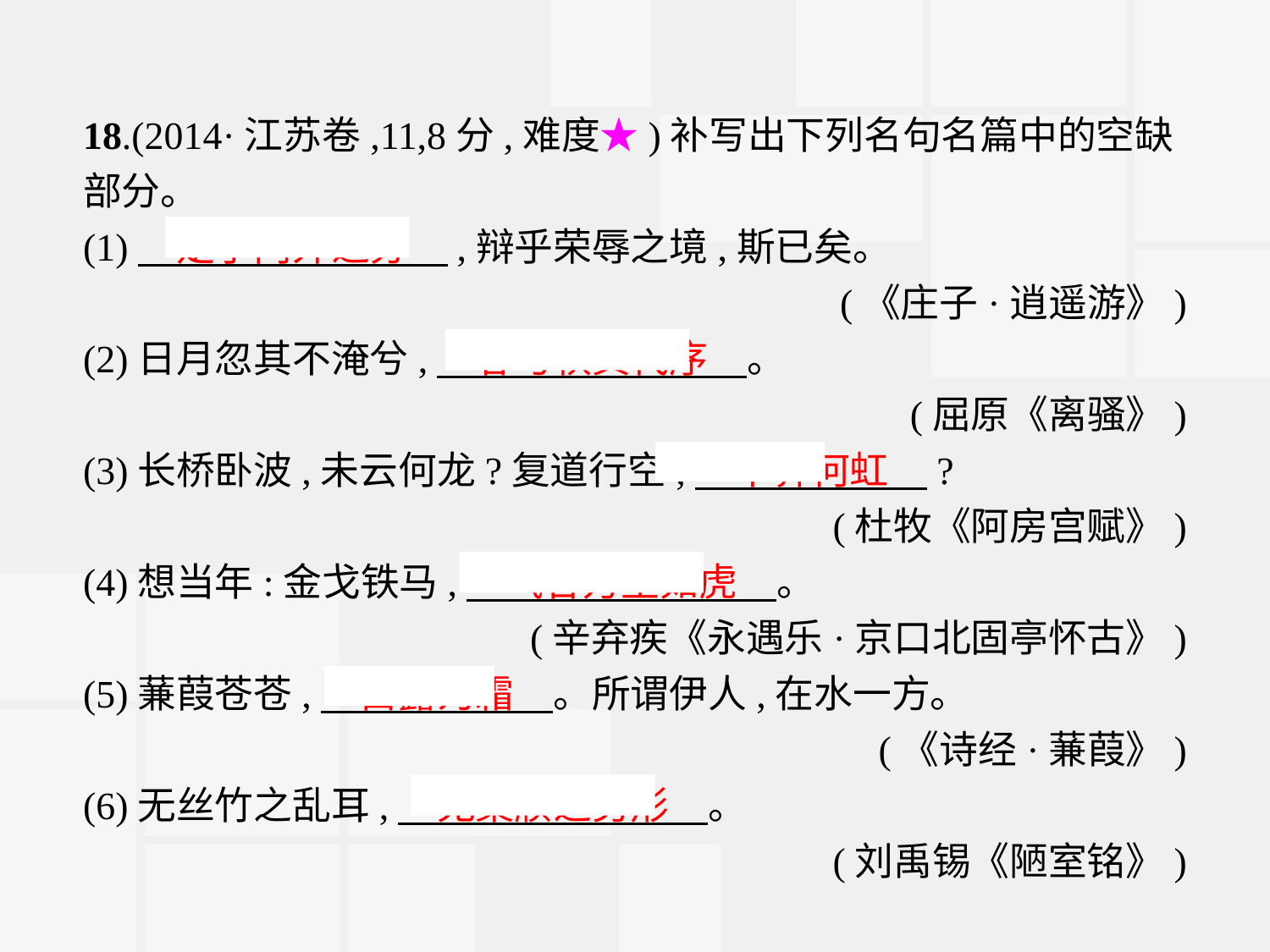

18.(2014·江苏卷,11,8分,难度★)补写出下列名句名篇中的空缺部分。
(1)　定乎内外之分　,辩乎荣辱之境,斯已矣。
(《庄子·逍遥游》)
(2)日月忽其不淹兮,　春与秋其代序　。
(屈原《离骚》)
(3)长桥卧波,未云何龙?复道行空,　不霁何虹　?
(杜牧《阿房宫赋》)
(4)想当年:金戈铁马,　气吞万里如虎　。
(辛弃疾《永遇乐·京口北固亭怀古》)
(5)蒹葭苍苍,　白露为霜　。所谓伊人,在水一方。
(《诗经·蒹葭》)
(6)无丝竹之乱耳,　无案牍之劳形　。
(刘禹锡《陋室铭》)